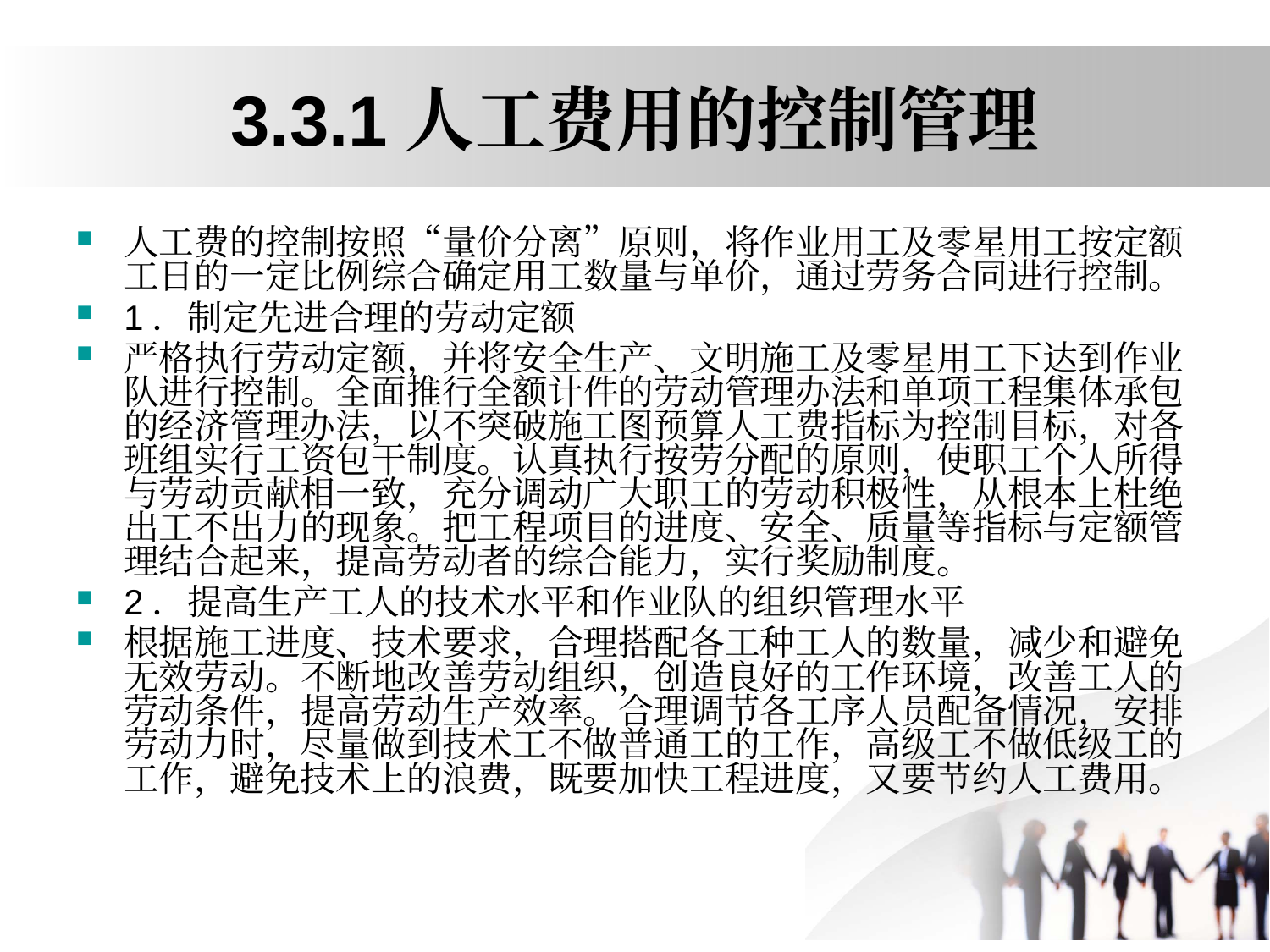

# 3.3.1人工费用的控制管理
人工费的控制按照“量价分离”原则，将作业用工及零星用工按定额工日的一定比例综合确定用工数量与单价，通过劳务合同进行控制。
1．制定先进合理的劳动定额
严格执行劳动定额，并将安全生产、文明施工及零星用工下达到作业队进行控制。全面推行全额计件的劳动管理办法和单项工程集体承包的经济管理办法，以不突破施工图预算人工费指标为控制目标，对各班组实行工资包干制度。认真执行按劳分配的原则，使职工个人所得与劳动贡献相一致，充分调动广大职工的劳动积极性，从根本上杜绝出工不出力的现象。把工程项目的进度、安全、质量等指标与定额管理结合起来，提高劳动者的综合能力，实行奖励制度。
2．提高生产工人的技术水平和作业队的组织管理水平
根据施工进度、技术要求，合理搭配各工种工人的数量，减少和避免无效劳动。不断地改善劳动组织，创造良好的工作环境，改善工人的劳动条件，提高劳动生产效率。合理调节各工序人员配备情况，安排劳动力时，尽量做到技术工不做普通工的工作，高级工不做低级工的工作，避免技术上的浪费，既要加快工程进度，又要节约人工费用。